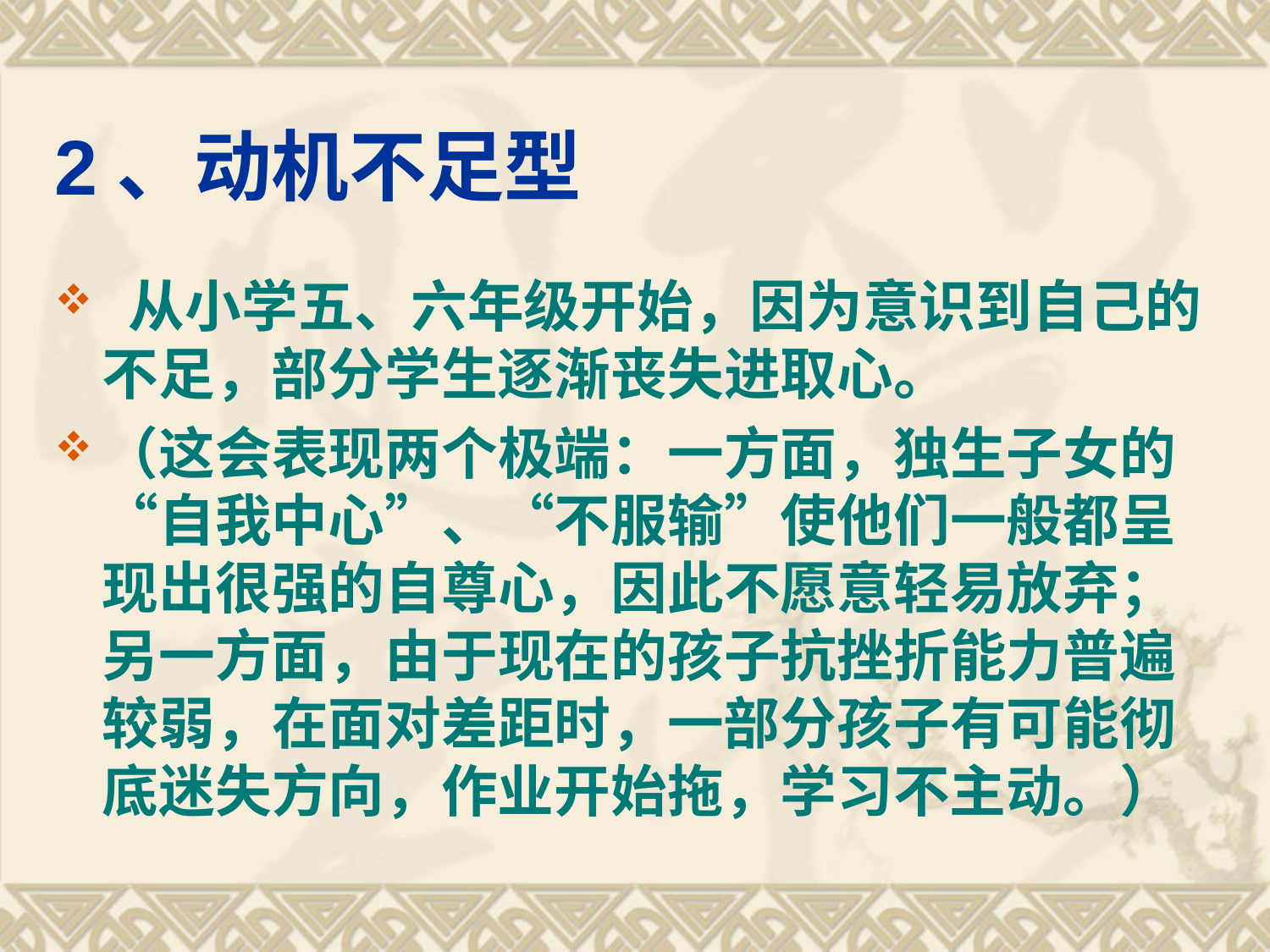

# 2、动机不足型
 从小学五、六年级开始，因为意识到自己的不足，部分学生逐渐丧失进取心。
（这会表现两个极端：一方面，独生子女的“自我中心”、“不服输”使他们一般都呈现出很强的自尊心，因此不愿意轻易放弃；另一方面，由于现在的孩子抗挫折能力普遍较弱，在面对差距时，一部分孩子有可能彻底迷失方向，作业开始拖，学习不主动。）